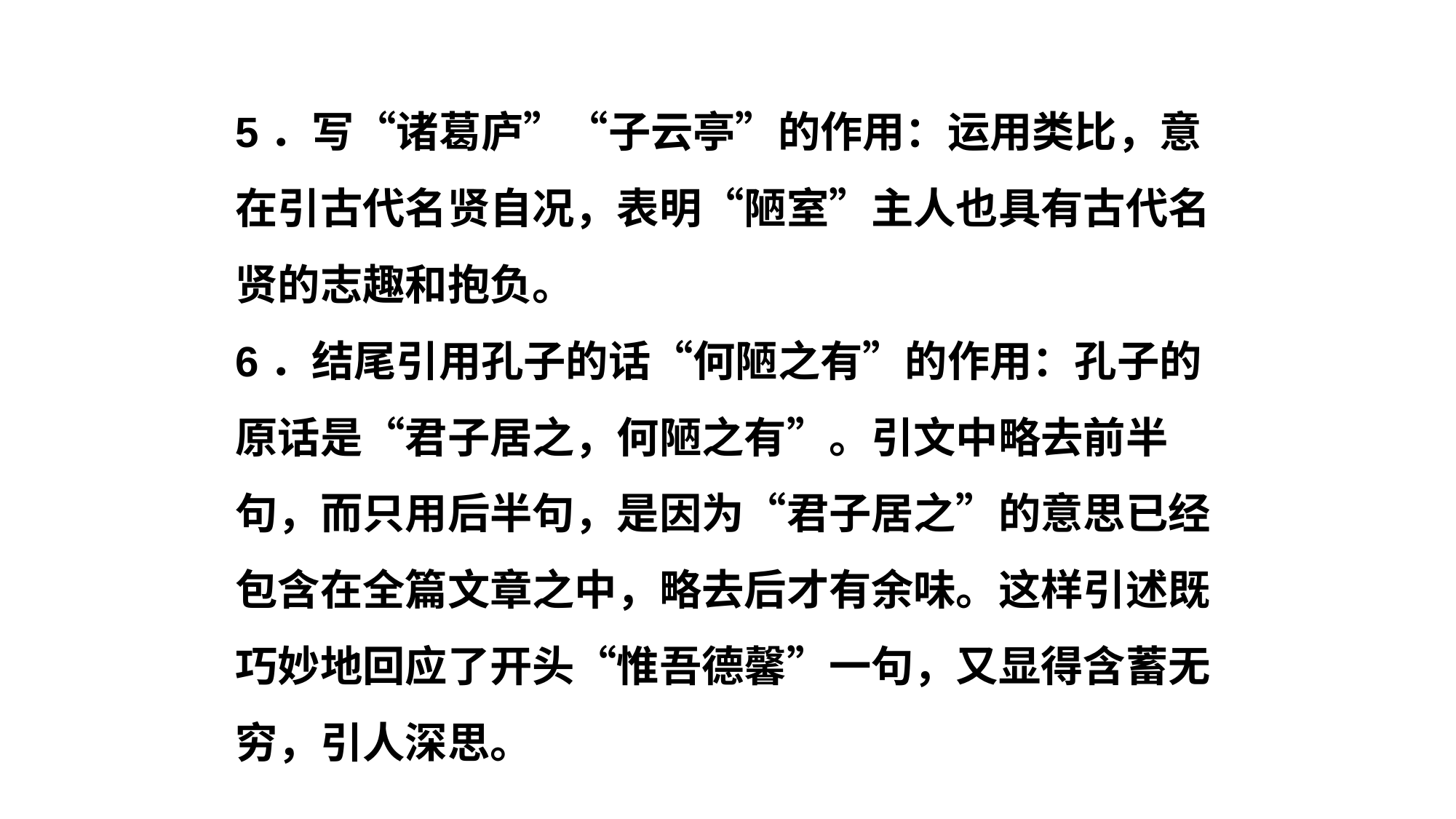

5．写“诸葛庐”“子云亭”的作用：运用类比，意在引古代名贤自况，表明“陋室”主人也具有古代名贤的志趣和抱负。
6．结尾引用孔子的话“何陋之有”的作用：孔子的原话是“君子居之，何陋之有”。引文中略去前半句，而只用后半句，是因为“君子居之”的意思已经包含在全篇文章之中，略去后才有余味。这样引述既巧妙地回应了开头“惟吾德馨”一句，又显得含蓄无穷，引人深思。